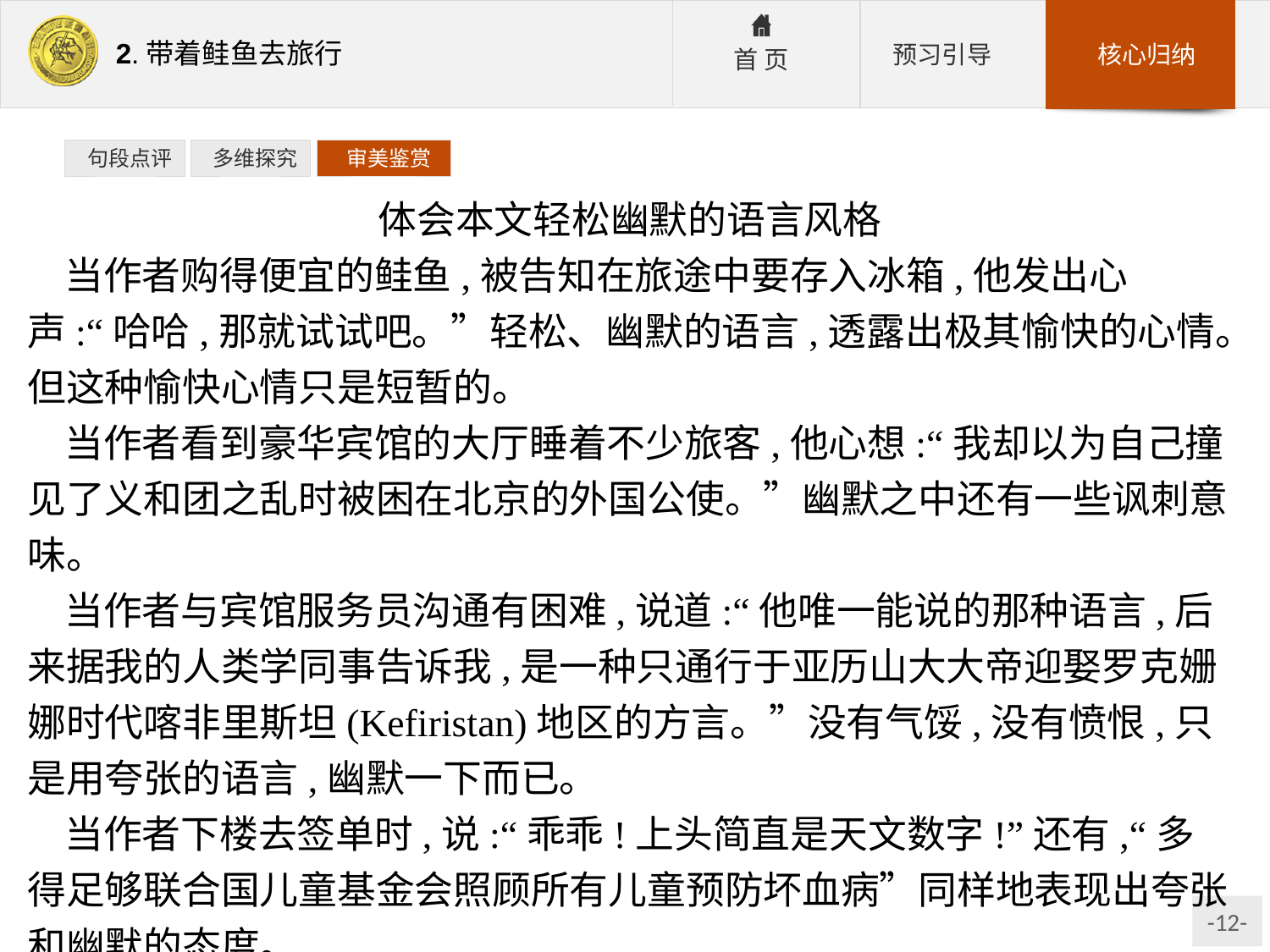

句段点评
 多维探究
 审美鉴赏
体会本文轻松幽默的语言风格
当作者购得便宜的鲑鱼,被告知在旅途中要存入冰箱,他发出心声:“哈哈,那就试试吧。”轻松、幽默的语言,透露出极其愉快的心情。但这种愉快心情只是短暂的。
当作者看到豪华宾馆的大厅睡着不少旅客,他心想:“我却以为自己撞见了义和团之乱时被困在北京的外国公使。”幽默之中还有一些讽刺意味。
当作者与宾馆服务员沟通有困难,说道:“他唯一能说的那种语言,后来据我的人类学同事告诉我,是一种只通行于亚历山大大帝迎娶罗克姗娜时代喀非里斯坦(Kefiristan)地区的方言。”没有气馁,没有愤恨,只是用夸张的语言,幽默一下而已。
当作者下楼去签单时,说:“乖乖!上头简直是天文数字!”还有,“多得足够联合国儿童基金会照顾所有儿童预防坏血病”同样地表现出夸张和幽默的态度。